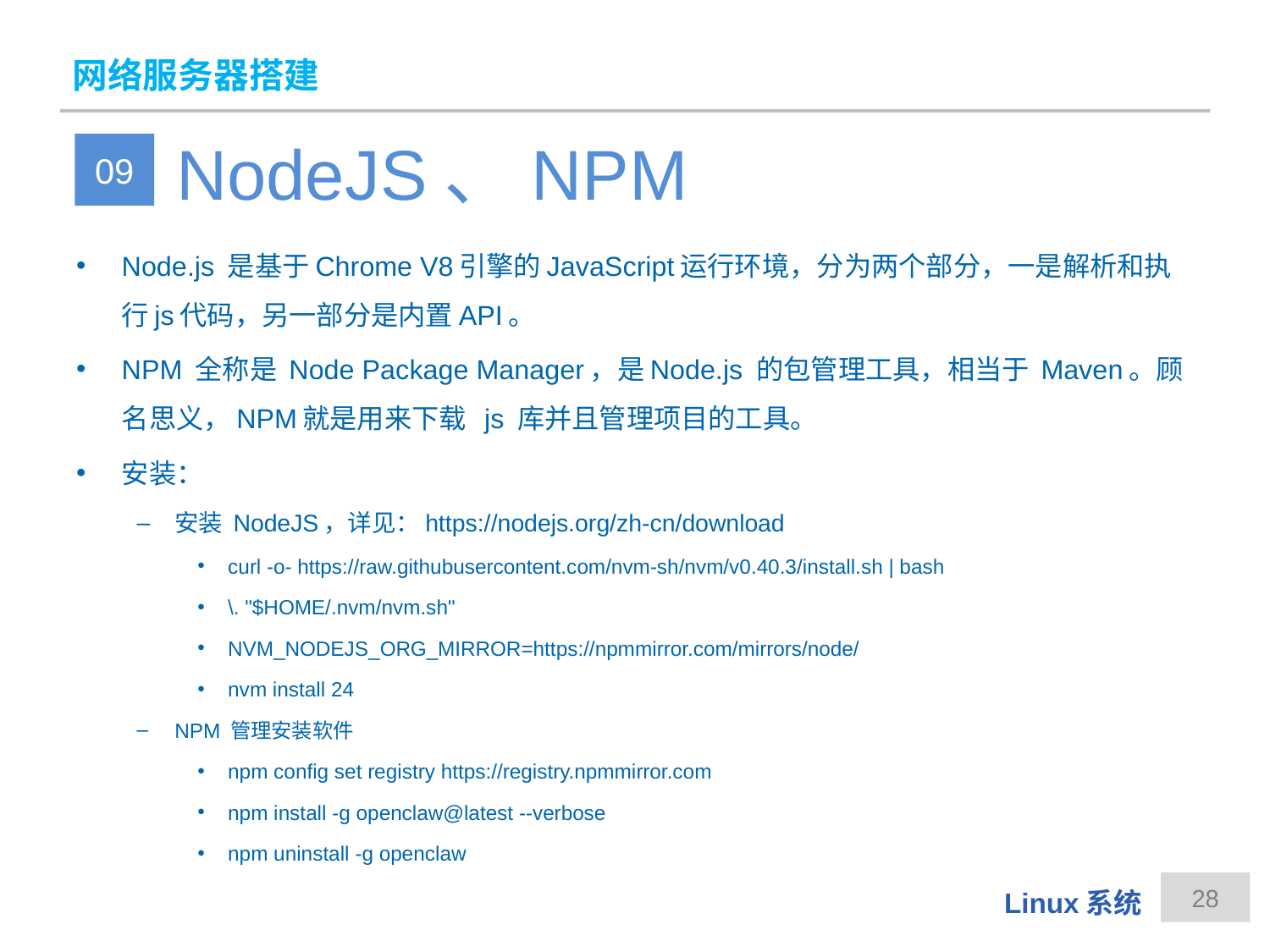

# 网络服务器搭建
NodeJS、NPM
09
Node.js 是基于Chrome V8引擎的JavaScript运行环境，分为两个部分，一是解析和执行js代码，另一部分是内置API。
NPM 全称是 Node Package Manager，是Node.js 的包管理工具，相当于 Maven。顾名思义，NPM就是用来下载  js 库并且管理项目的工具。
安装：
安装 NodeJS，详见：https://nodejs.org/zh-cn/download
curl -o- https://raw.githubusercontent.com/nvm-sh/nvm/v0.40.3/install.sh | bash
\. "$HOME/.nvm/nvm.sh"
NVM_NODEJS_ORG_MIRROR=https://npmmirror.com/mirrors/node/
nvm install 24
NPM 管理安装软件
npm config set registry https://registry.npmmirror.com
npm install -g openclaw@latest --verbose
npm uninstall -g openclaw